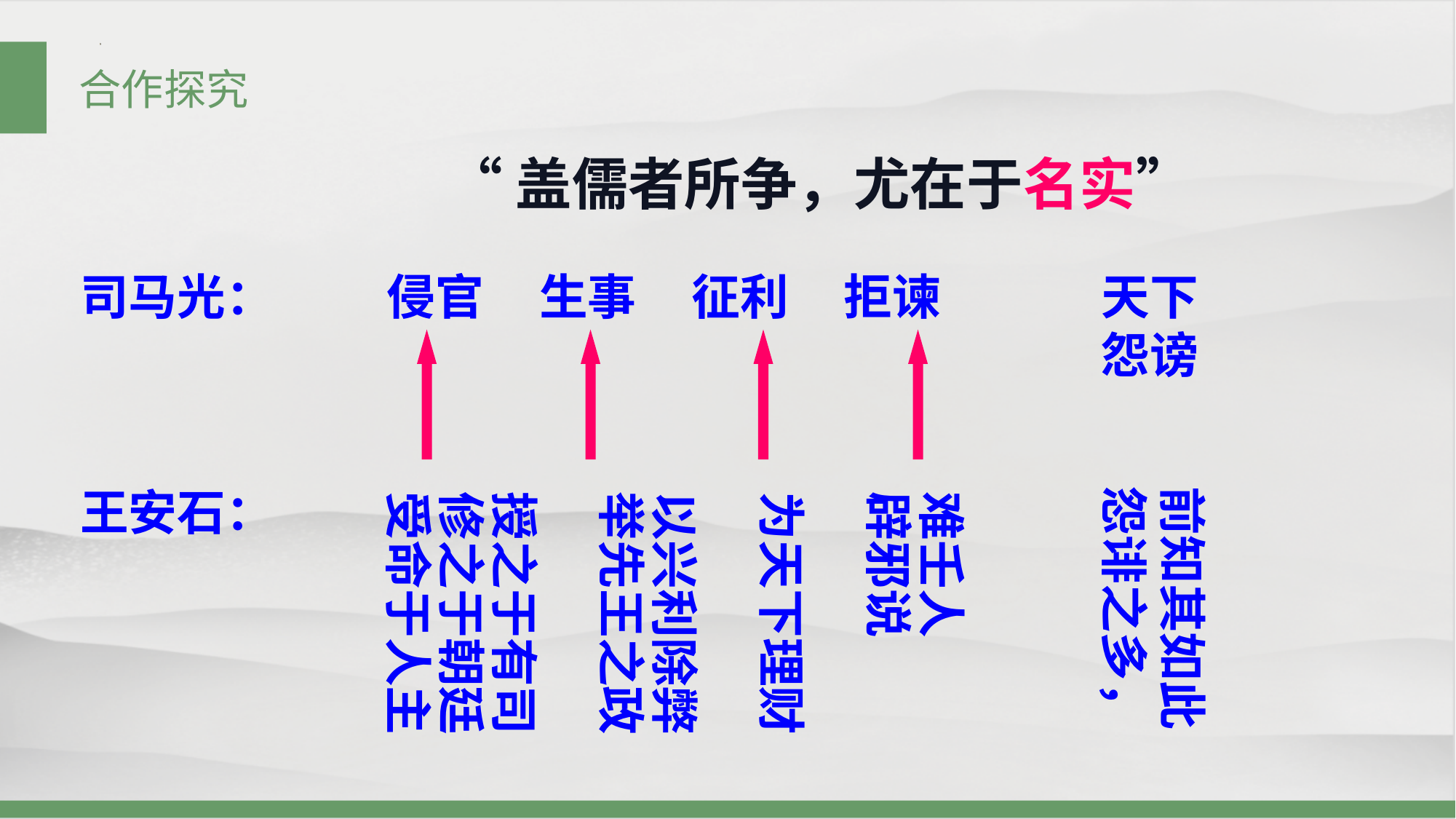

合作探究
“盖儒者所争，尤在于名实”
天下怨谤
司马光：
侵官     生事     征利     拒谏

王安石：
前知其如此
怨诽之多，
难壬人
辟邪说

为天下理财

以兴利除弊
举先王之政

授之于有司
修之于朝廷
受命于人主